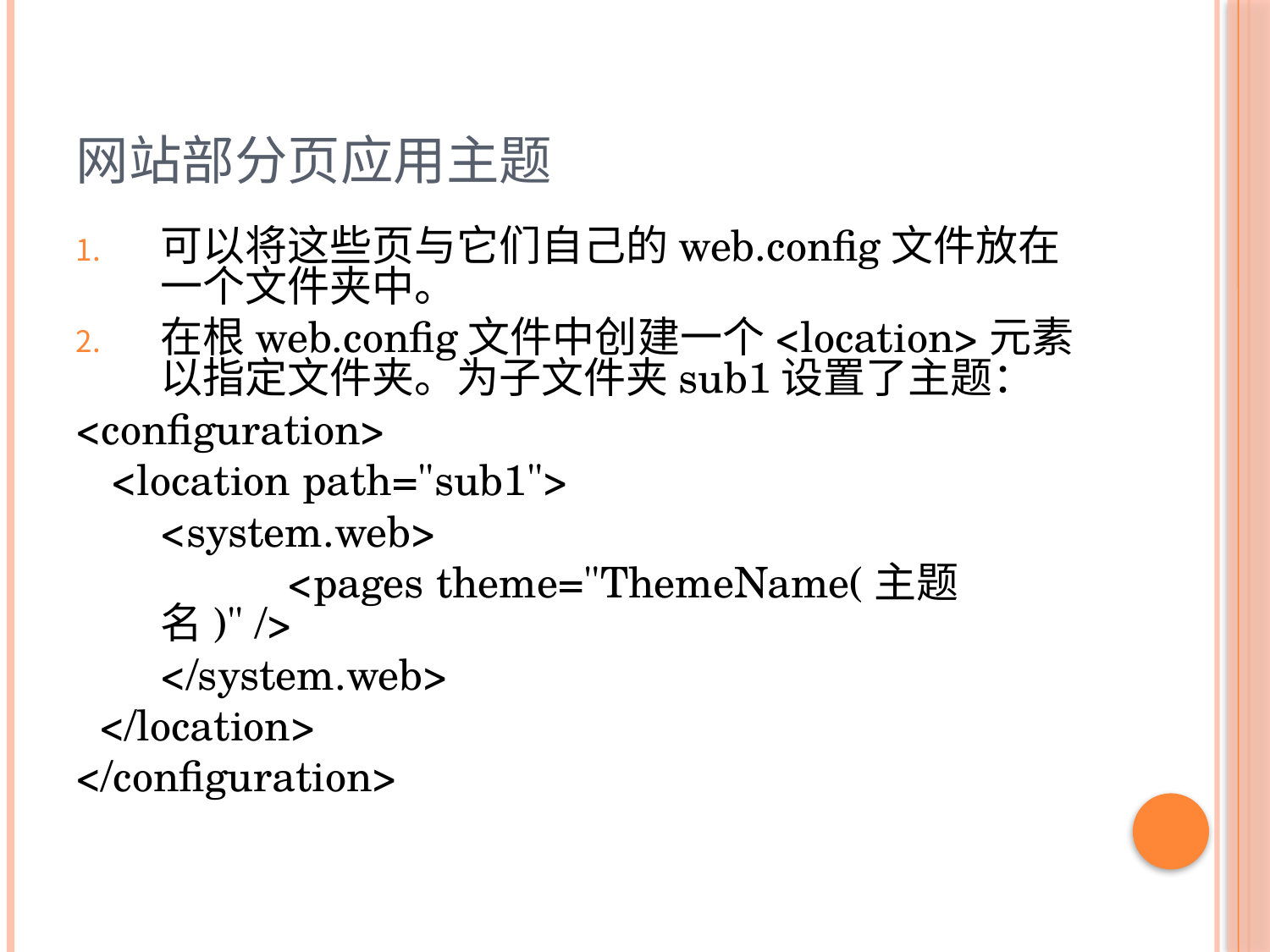

# 网站部分页应用主题
可以将这些页与它们自己的web.config文件放在一个文件夹中。
在根web.config文件中创建一个<location>元素以指定文件夹。为子文件夹sub1设置了主题：
<configuration>
   <location path="sub1">
      	<system.web>
        	<pages theme="ThemeName(主题名)" />
    	</system.web>
  </location>
</configuration>
15